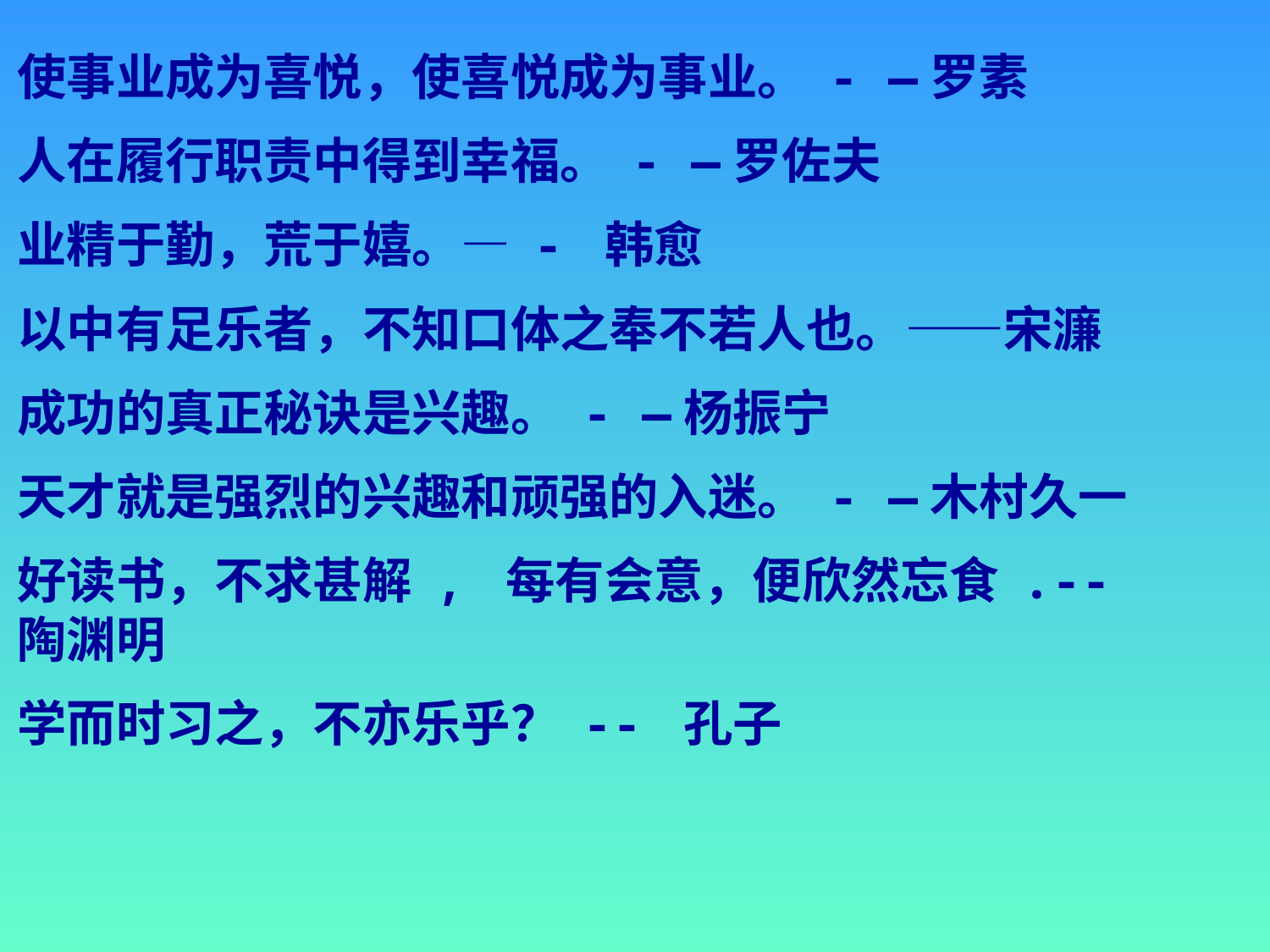

使事业成为喜悦，使喜悦成为事业。 - —罗素
人在履行职责中得到幸福。 - —罗佐夫
业精于勤，荒于嬉。— - 韩愈
以中有足乐者，不知口体之奉不若人也。——宋濂
成功的真正秘诀是兴趣。 - —杨振宁
天才就是强烈的兴趣和顽强的入迷。 - —木村久一
好读书，不求甚解 , 每有会意，便欣然忘食 .-- 陶渊明
学而时习之，不亦乐乎？ -- 孔子